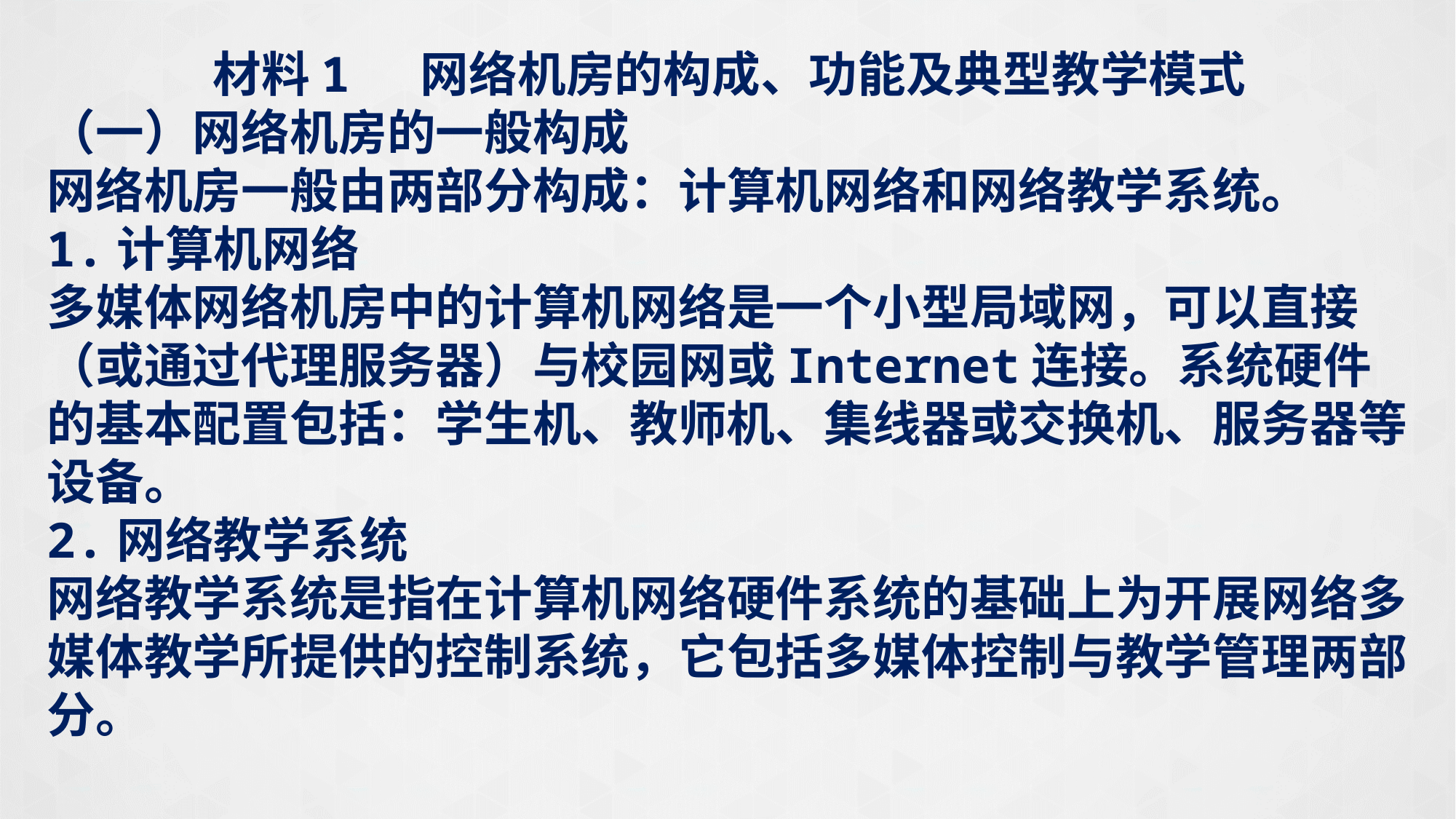

材料1  网络机房的构成、功能及典型教学模式
（一）网络机房的一般构成
网络机房一般由两部分构成：计算机网络和网络教学系统。
1.计算机网络
多媒体网络机房中的计算机网络是一个小型局域网，可以直接（或通过代理服务器）与校园网或Internet连接。系统硬件的基本配置包括：学生机、教师机、集线器或交换机、服务器等设备。
2.网络教学系统
网络教学系统是指在计算机网络硬件系统的基础上为开展网络多媒体教学所提供的控制系统，它包括多媒体控制与教学管理两部分。